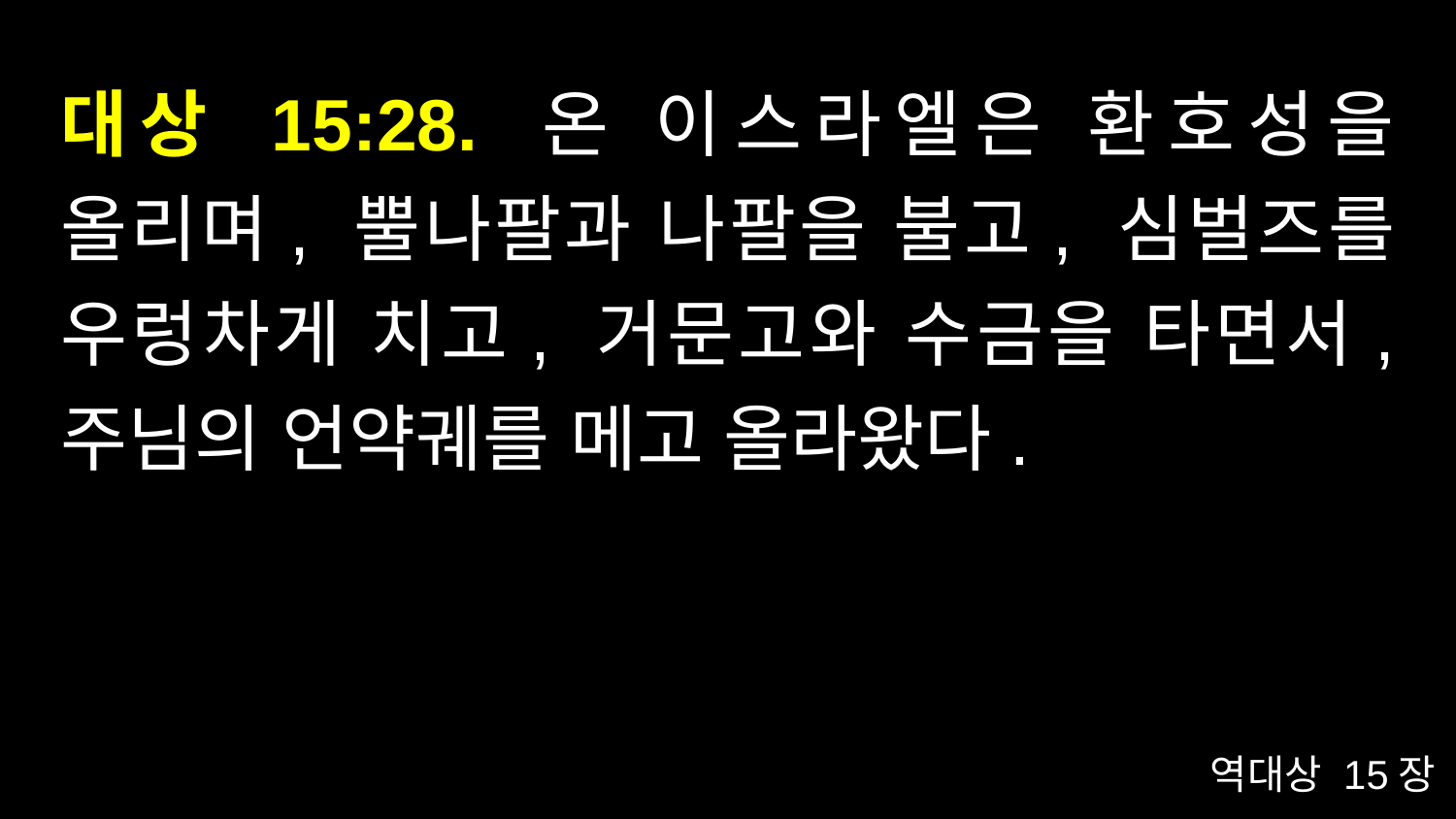

# 대상 15:28. 온 이스라엘은 환호성을 올리며, 뿔나팔과 나팔을 불고, 심벌즈를 우렁차게 치고, 거문고와 수금을 타면서, 주님의 언약궤를 메고 올라왔다.
역대상 15장